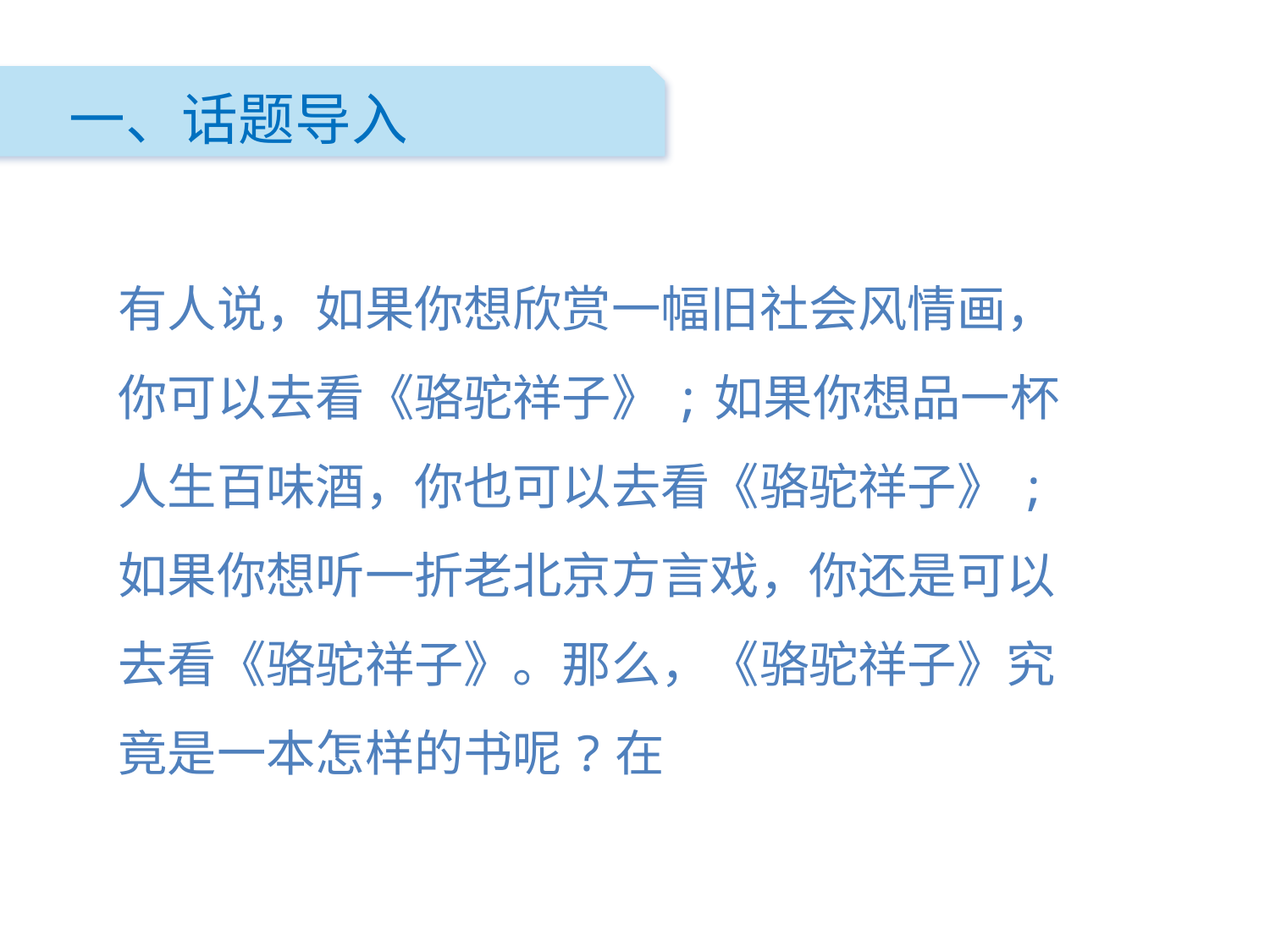

一、话题导入
有人说，如果你想欣赏一幅旧社会风情画，你可以去看《骆驼祥子》;如果你想品一杯人生百味酒，你也可以去看《骆驼祥子》;如果你想听一折老北京方言戏，你还是可以去看《骆驼祥子》。那么，《骆驼祥子》究竟是一本怎样的书呢?在